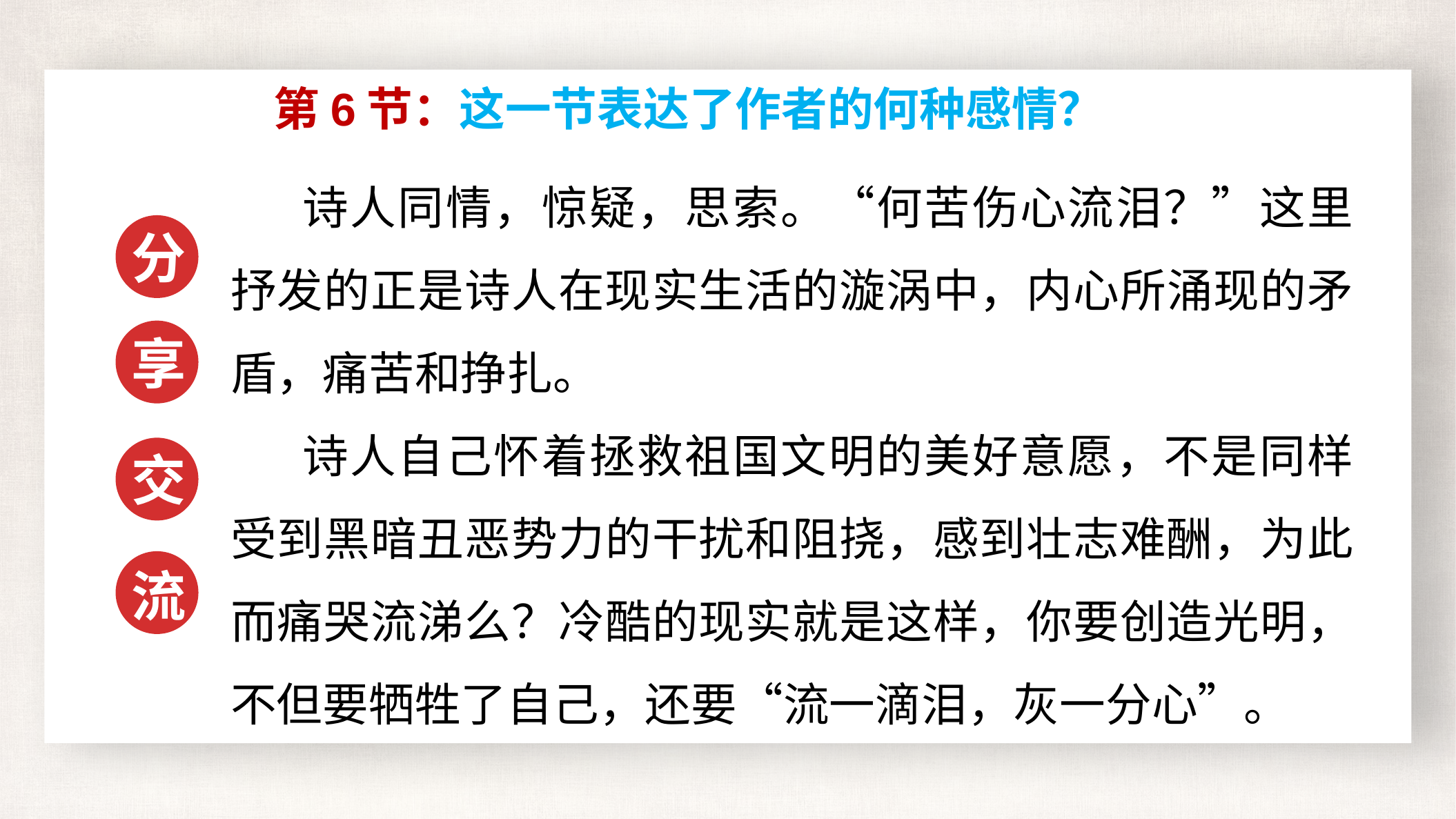

第6节：这一节表达了作者的何种感情？
  诗人同情，惊疑，思索。“何苦伤心流泪？”这里抒发的正是诗人在现实生活的漩涡中，内心所涌现的矛盾，痛苦和挣扎。
  诗人自己怀着拯救祖国文明的美好意愿，不是同样受到黑暗丑恶势力的干扰和阻挠，感到壮志难酬，为此而痛哭流涕么？冷酷的现实就是这样，你要创造光明，不但要牺牲了自己，还要“流一滴泪，灰一分心”。

分

享

交

流